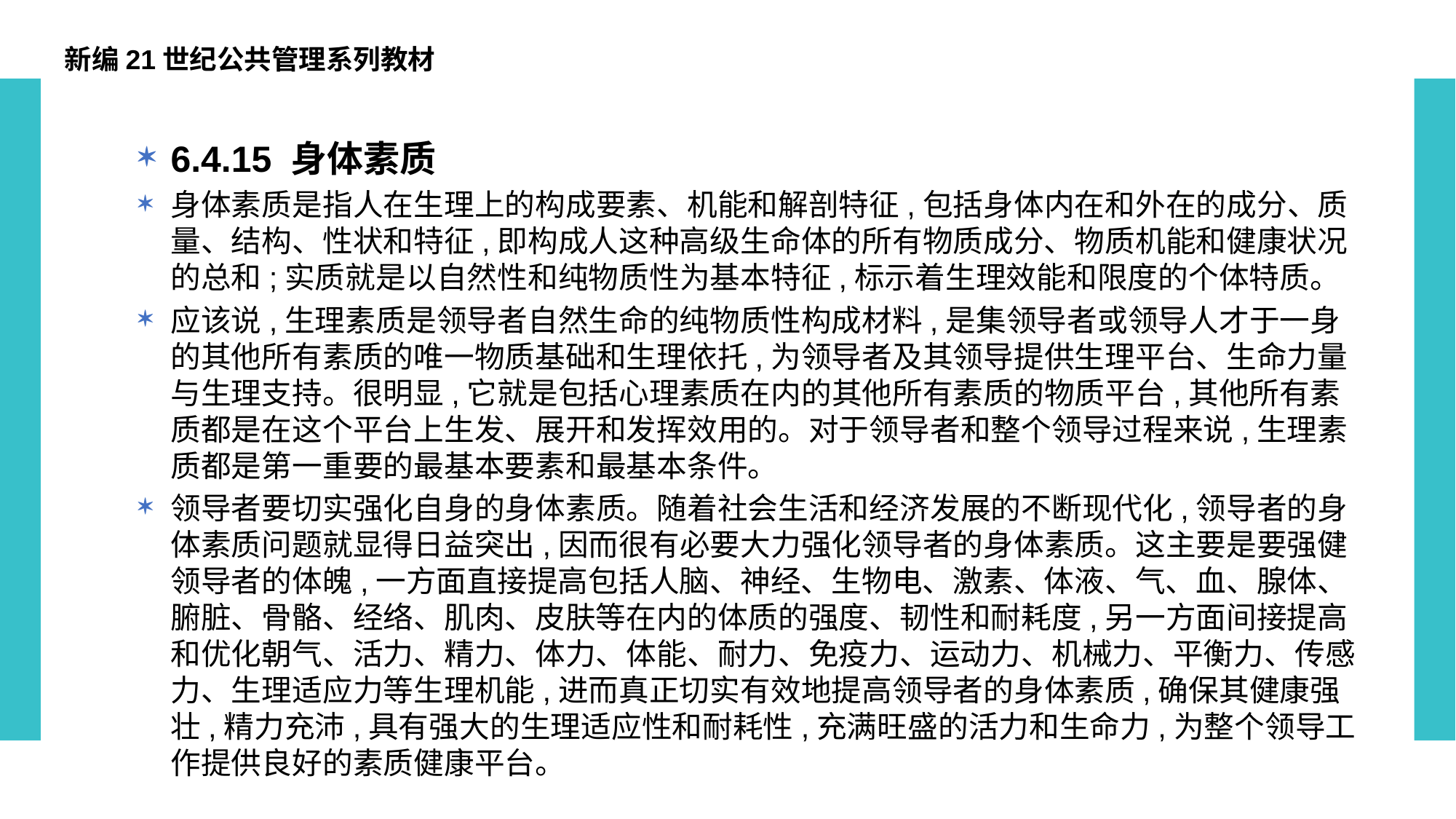

新编21世纪公共管理系列教材
6.4.15 身体素质
身体素质是指人在生理上的构成要素、机能和解剖特征,包括身体内在和外在的成分、质量、结构、性状和特征,即构成人这种高级生命体的所有物质成分、物质机能和健康状况的总和;实质就是以自然性和纯物质性为基本特征,标示着生理效能和限度的个体特质。
应该说,生理素质是领导者自然生命的纯物质性构成材料,是集领导者或领导人才于一身的其他所有素质的唯一物质基础和生理依托,为领导者及其领导提供生理平台、生命力量与生理支持。很明显,它就是包括心理素质在内的其他所有素质的物质平台,其他所有素质都是在这个平台上生发、展开和发挥效用的。对于领导者和整个领导过程来说,生理素质都是第一重要的最基本要素和最基本条件。
领导者要切实强化自身的身体素质。随着社会生活和经济发展的不断现代化,领导者的身体素质问题就显得日益突出,因而很有必要大力强化领导者的身体素质。这主要是要强健领导者的体魄,一方面直接提高包括人脑、神经、生物电、激素、体液、气、血、腺体、腑脏、骨骼、经络、肌肉、皮肤等在内的体质的强度、韧性和耐耗度,另一方面间接提高和优化朝气、活力、精力、体力、体能、耐力、免疫力、运动力、机械力、平衡力、传感力、生理适应力等生理机能,进而真正切实有效地提高领导者的身体素质,确保其健康强壮,精力充沛,具有强大的生理适应性和耐耗性,充满旺盛的活力和生命力,为整个领导工作提供良好的素质健康平台。